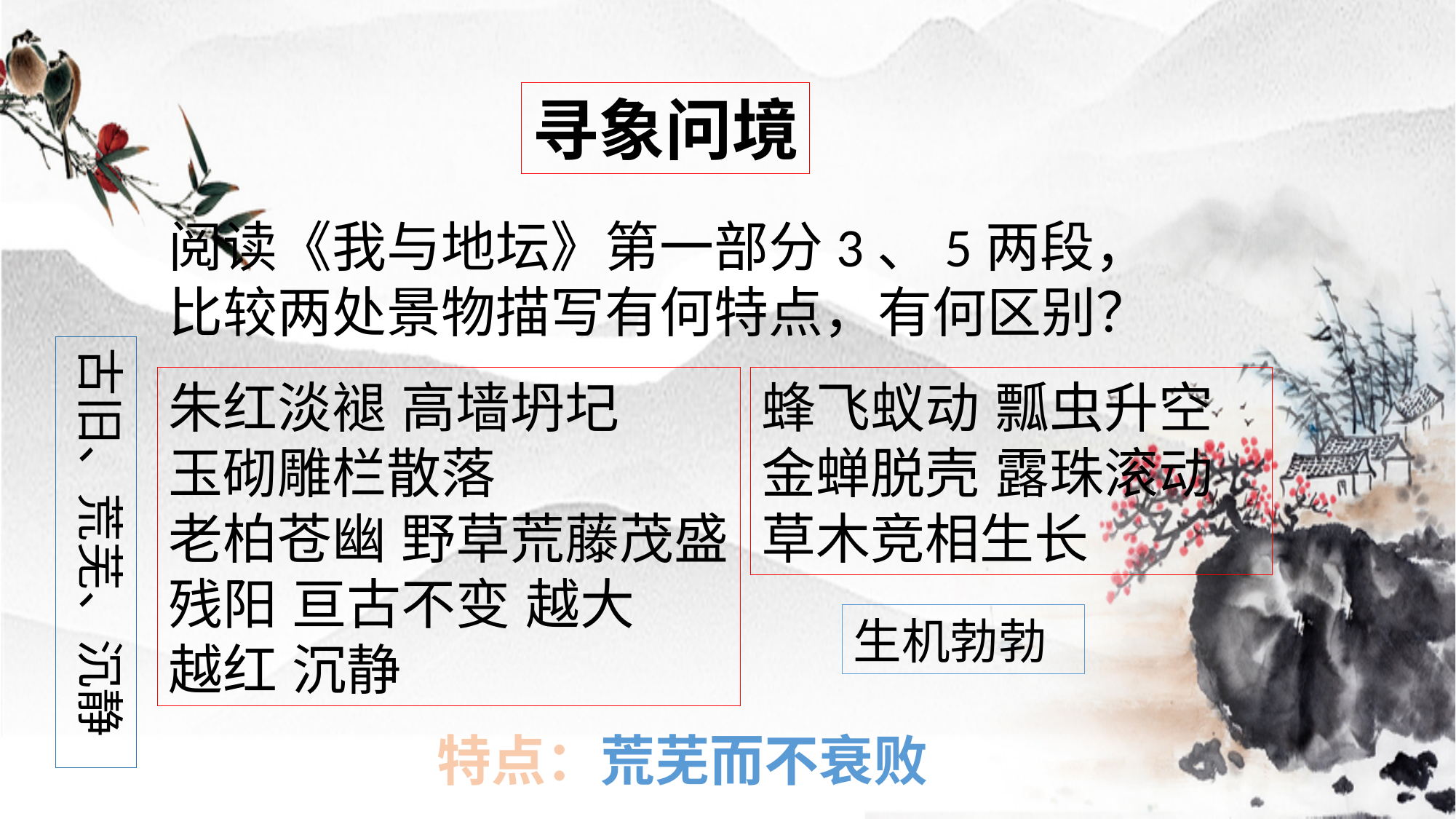

寻象问境
阅读《我与地坛》第一部分3、5两段，比较两处景物描写有何特点，有何区别？
古旧、荒芜、沉静
朱红淡褪 高墙坍圮
玉砌雕栏散落
老柏苍幽 野草荒藤茂盛
残阳 亘古不变 越大
越红 沉静
蜂飞蚁动 瓢虫升空
金蝉脱壳 露珠滚动
草木竞相生长
生机勃勃
特点：荒芜而不衰败